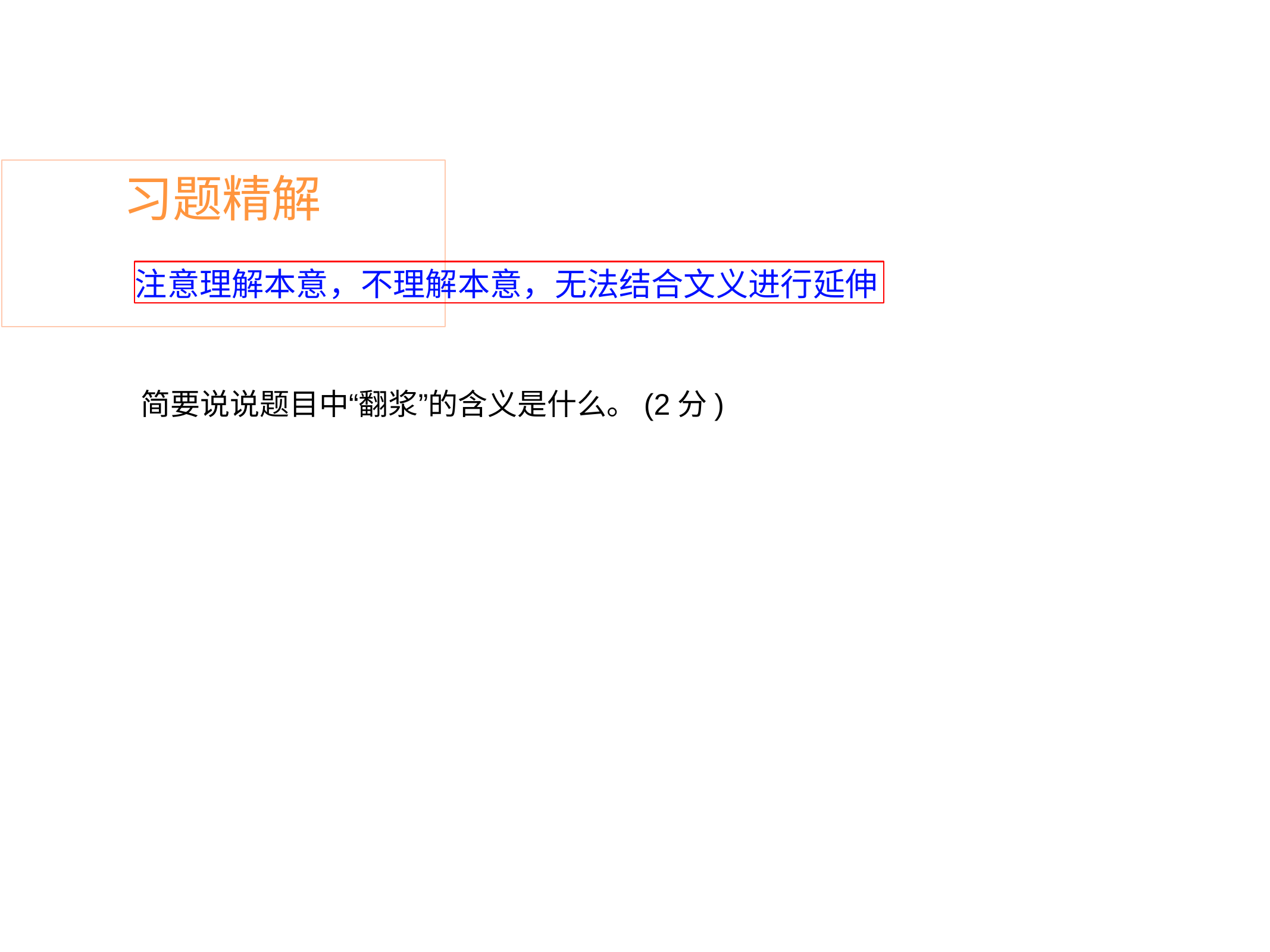

# 习题精解
注意理解本意，不理解本意，无法结合文义进行延伸
简要说说题目中“翻浆”的含义是什么。(2分)